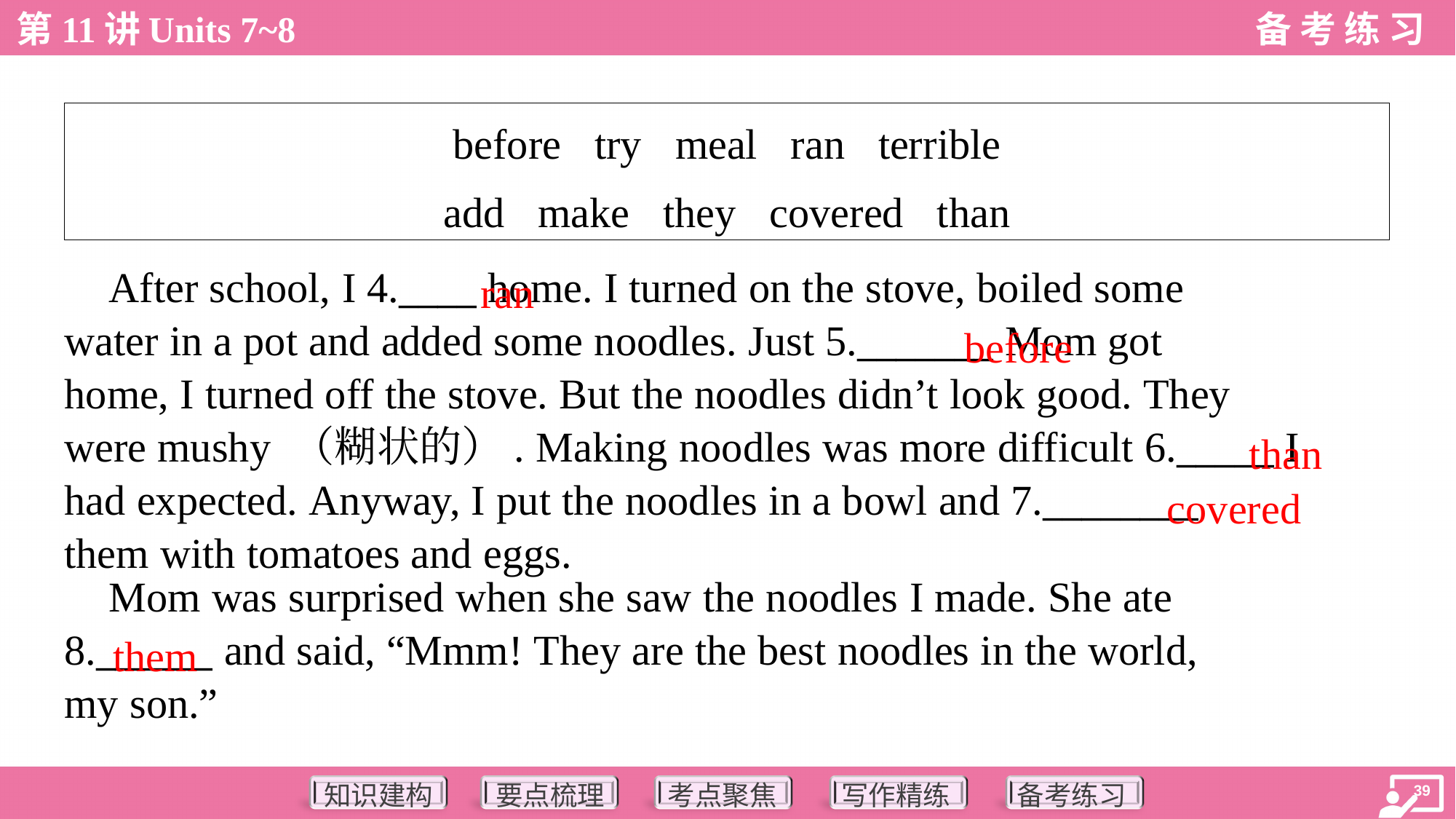

| before try meal ran terrible add make they covered than |
| --- |
ran
    After school, I 4.____ home. I turned on the stove, boiled some
water in a pot and added some noodles. Just 5._______ Mom got
home, I turned off the stove. But the noodles didn’t look good. They
were mushy （糊状的）. Making noodles was more difficult 6._____ I
had expected. Anyway, I put the noodles in a bowl and 7.________
them with tomatoes and eggs.
before
than
covered
    Mom was surprised when she saw the noodles I made. She ate
8.______ and said, “Mmm! They are the best noodles in the world,
my son.”
them